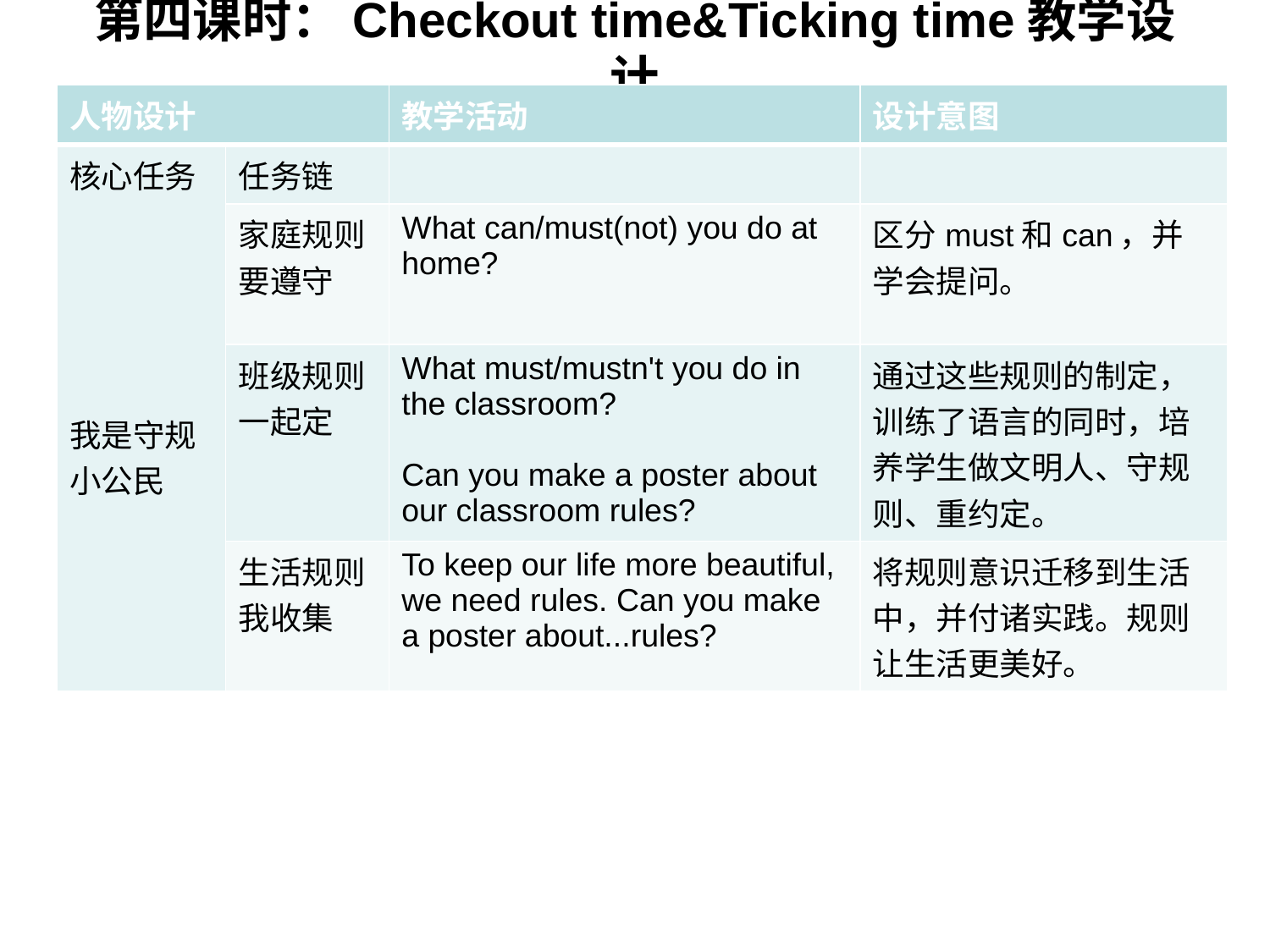

# 第四课时：Checkout time&Ticking time教学设计
| 人物设计 |  | 教学活动 | 设计意图 |
| --- | --- | --- | --- |
| 核心任务 我是守规小公民 | 任务链 |  |  |
|  | 家庭规则要遵守 | What can/must(not) you do at home? | 区分must和can，并学会提问。 |
|  | 班级规则一起定 | What must/mustn't you do in the classroom? Can you make a poster about our classroom rules? | 通过这些规则的制定，训练了语言的同时，培养学生做文明人、守规则、重约定。 |
|  | 生活规则我收集 | To keep our life more beautiful, we need rules. Can you make a poster about...rules? | 将规则意识迁移到生活中，并付诸实践。规则让生活更美好。 |